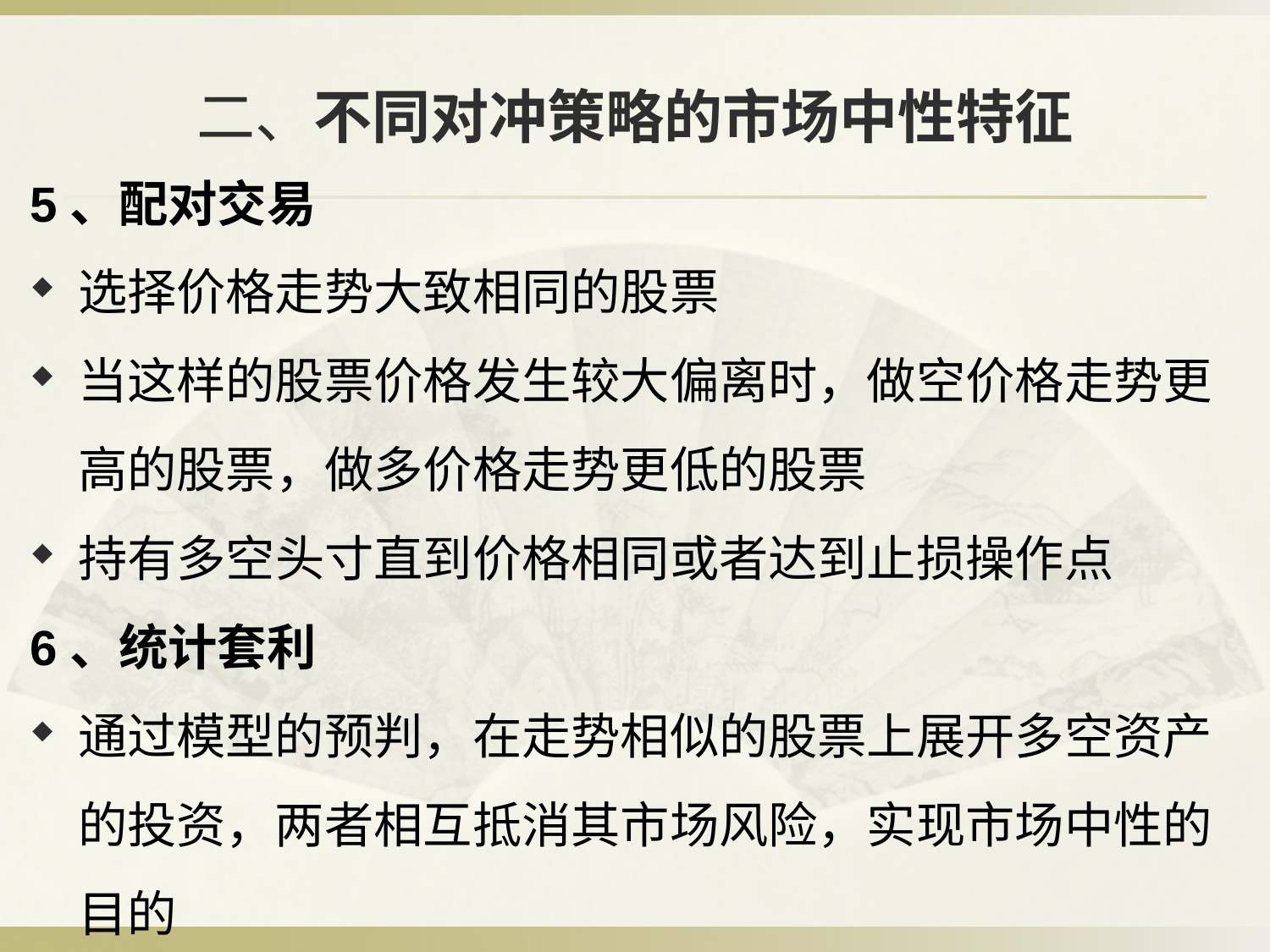

# 二、不同对冲策略的市场中性特征
5、配对交易
选择价格走势大致相同的股票
当这样的股票价格发生较大偏离时，做空价格走势更高的股票，做多价格走势更低的股票
持有多空头寸直到价格相同或者达到止损操作点
6、统计套利
通过模型的预判，在走势相似的股票上展开多空资产的投资，两者相互抵消其市场风险，实现市场中性的目的